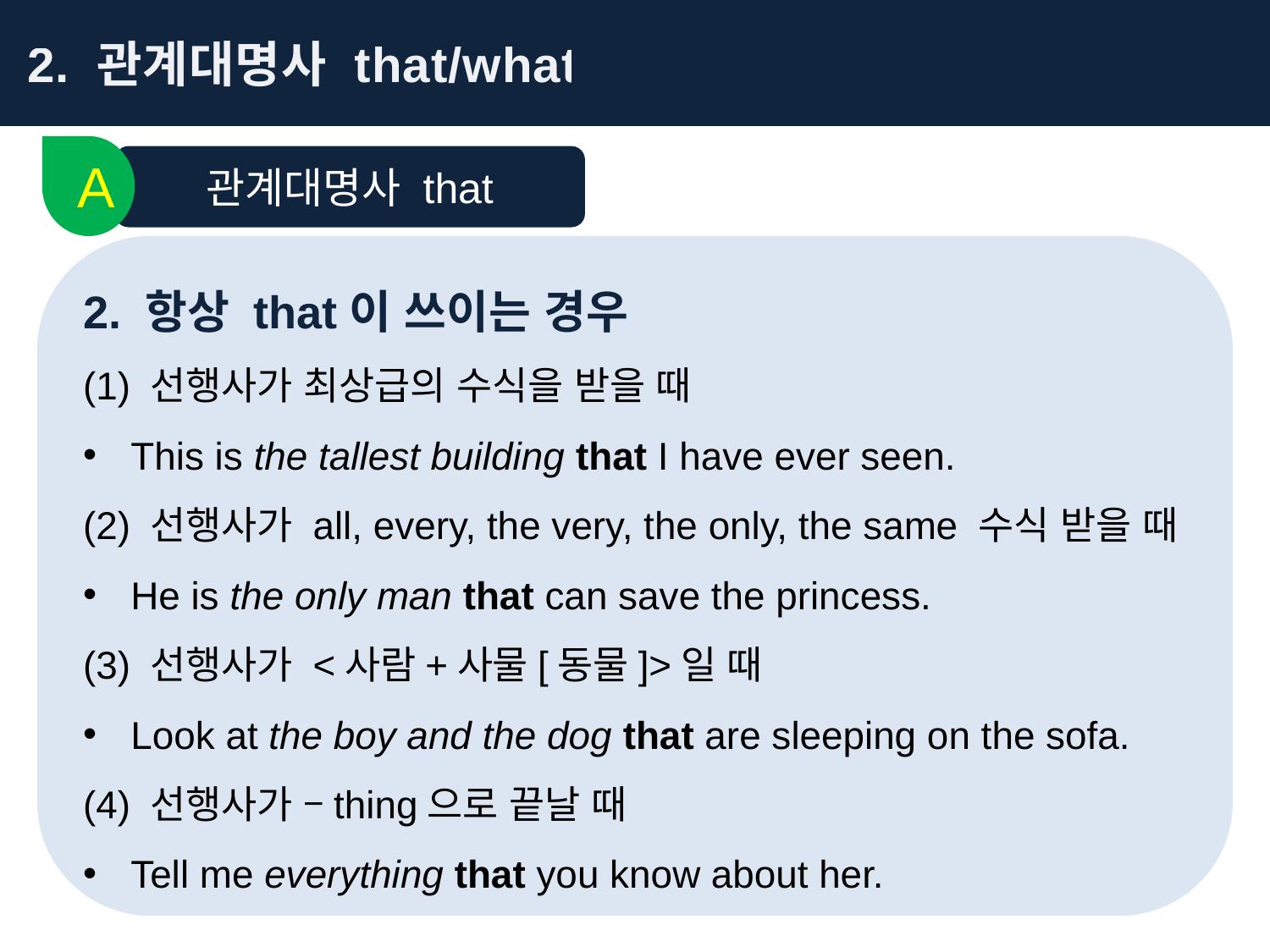

2. 관계대명사 that/what

A
관계대명사 that
2. 항상 that이 쓰이는 경우
(1) 선행사가 최상급의 수식을 받을 때
This is the tallest building that I have ever seen.
(2) 선행사가 all, every, the very, the only, the same 수식 받을 때
He is the only man that can save the princess.
(3) 선행사가 <사람+사물[동물]>일 때
Look at the boy and the dog that are sleeping on the sofa.
(4) 선행사가 –thing으로 끝날 때
Tell me everything that you know about her.